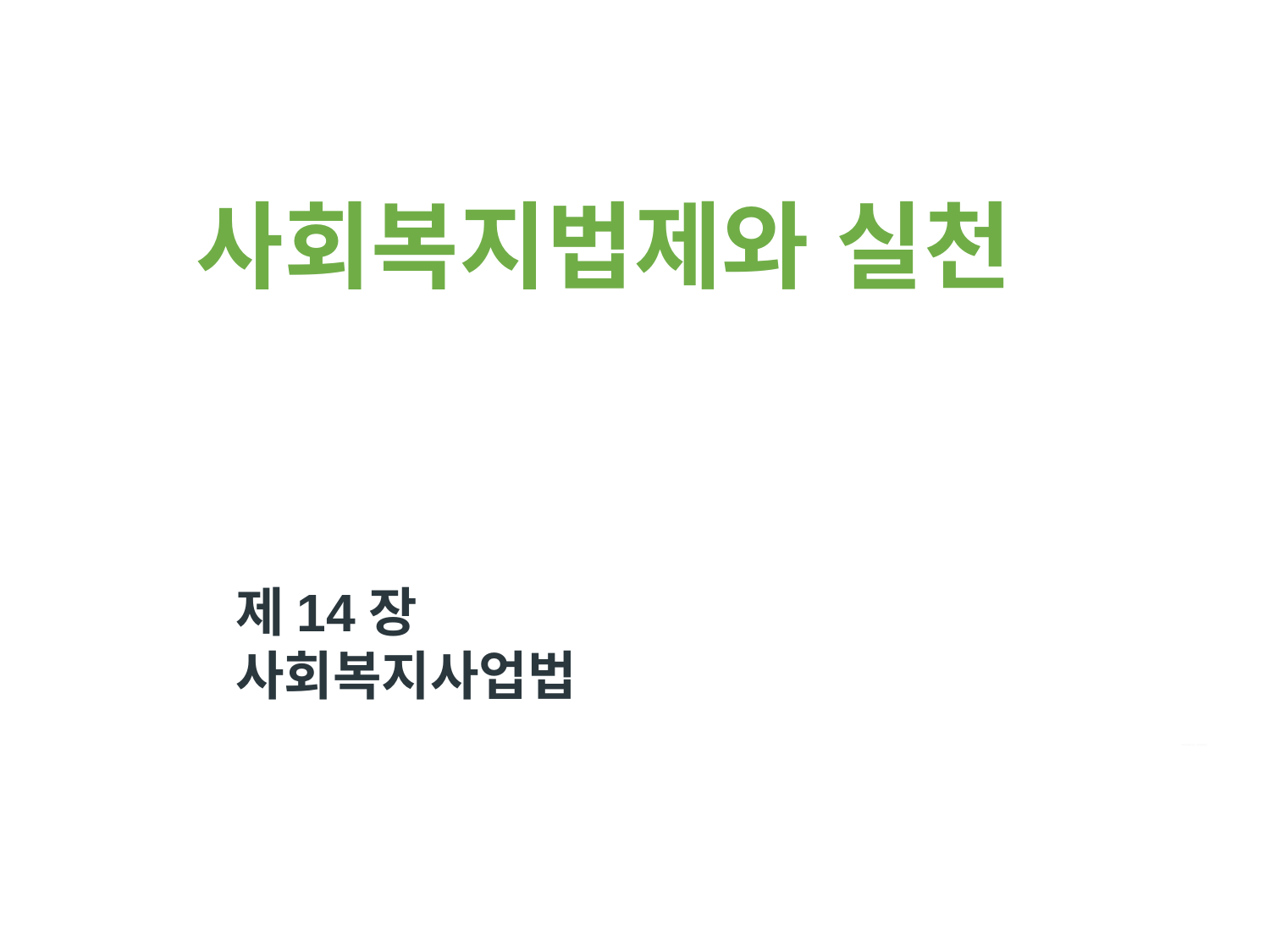

사회복지법제와 실천
제14장
사회복지사업법
사회복지법제와 실천(사회복지법제론)